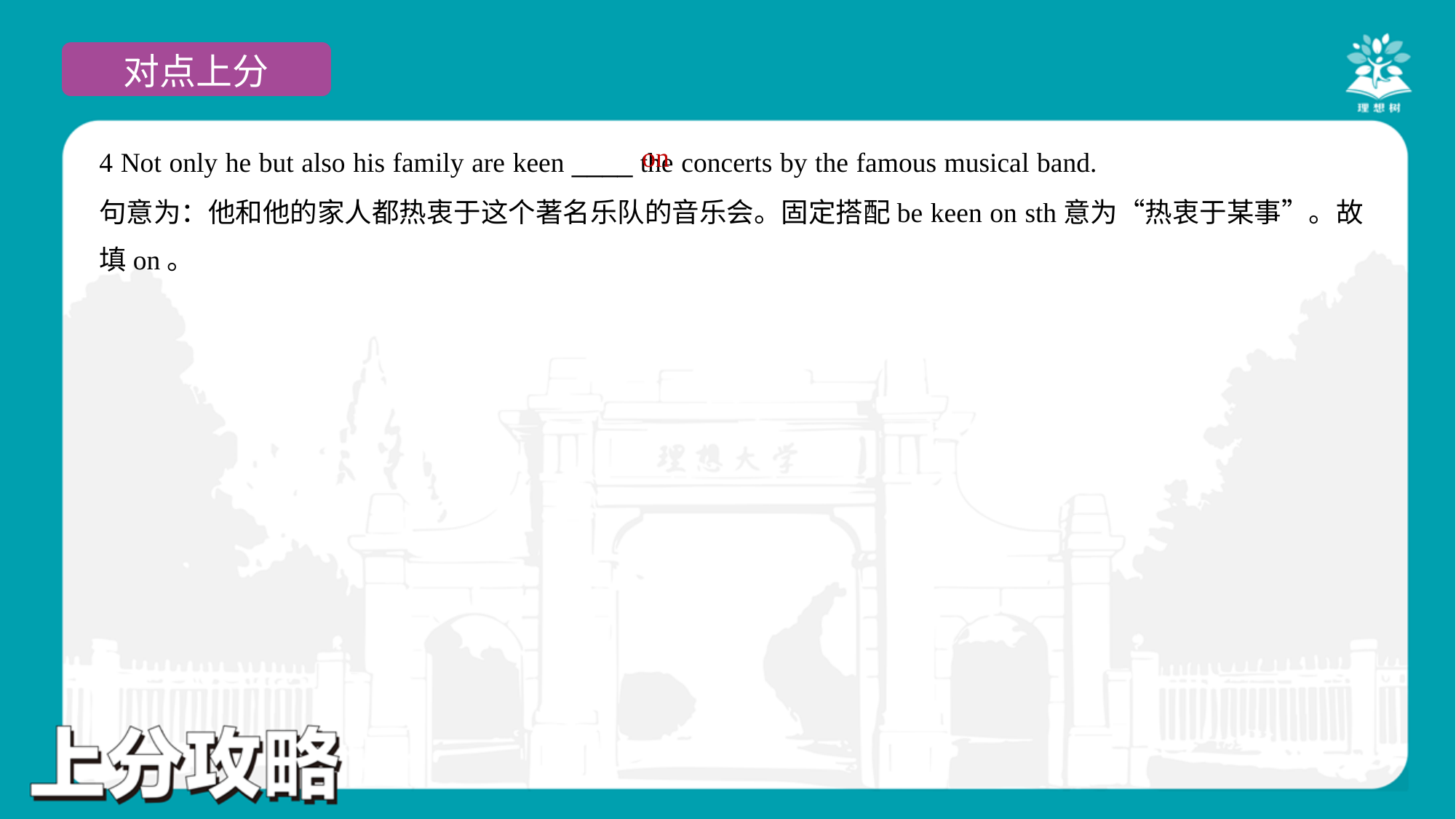

on
4 Not only he but also his family are keen ____ the concerts by the famous musical band.
句意为：他和他的家人都热衷于这个著名乐队的音乐会。固定搭配be keen on sth意为“热衷于某事”。故
填on。